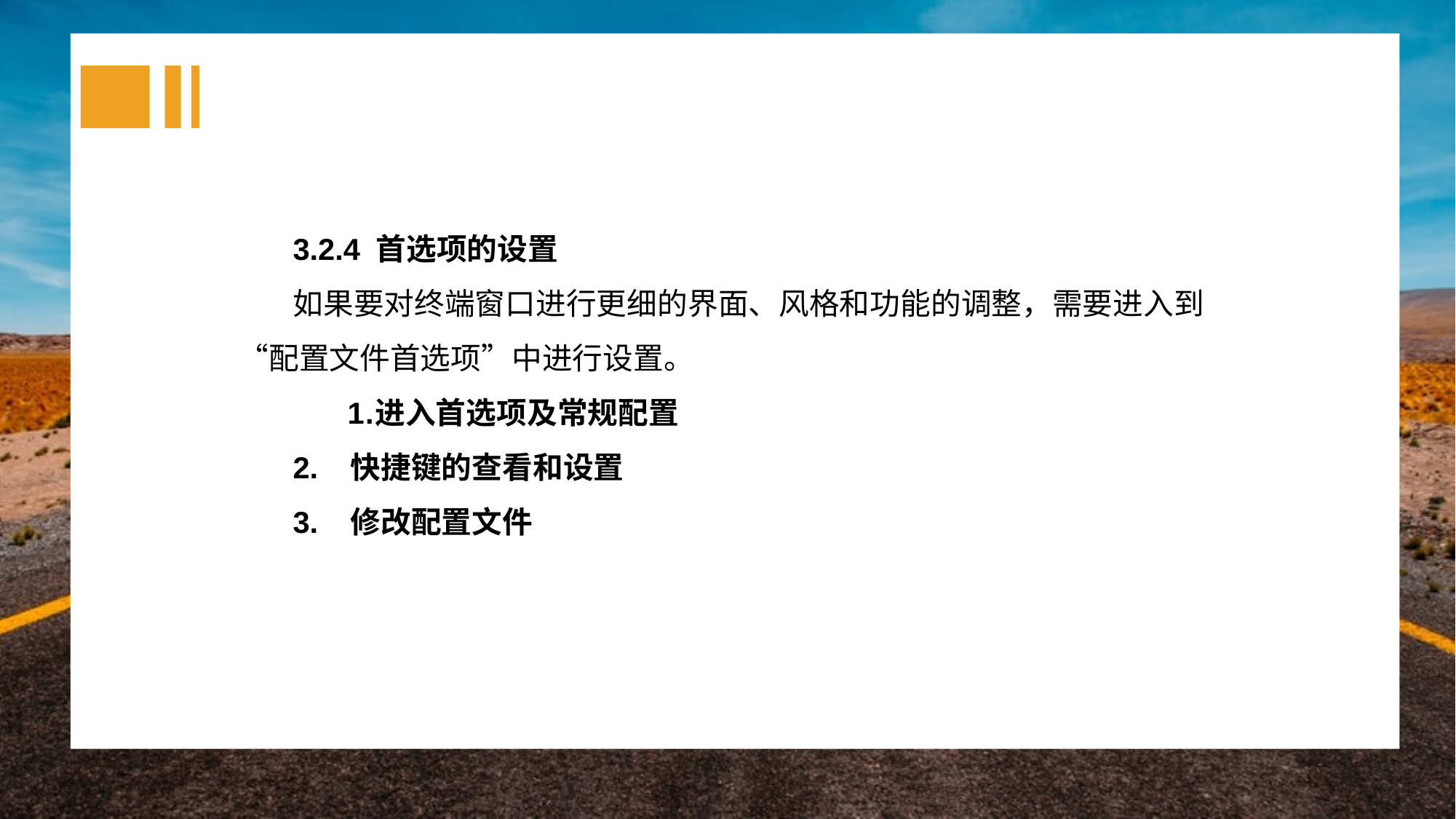

3.2.4 首选项的设置
如果要对终端窗口进行更细的界面、风格和功能的调整，需要进入到“配置文件首选项”中进行设置。
进入首选项及常规配置
2.   快捷键的查看和设置
3.   修改配置文件